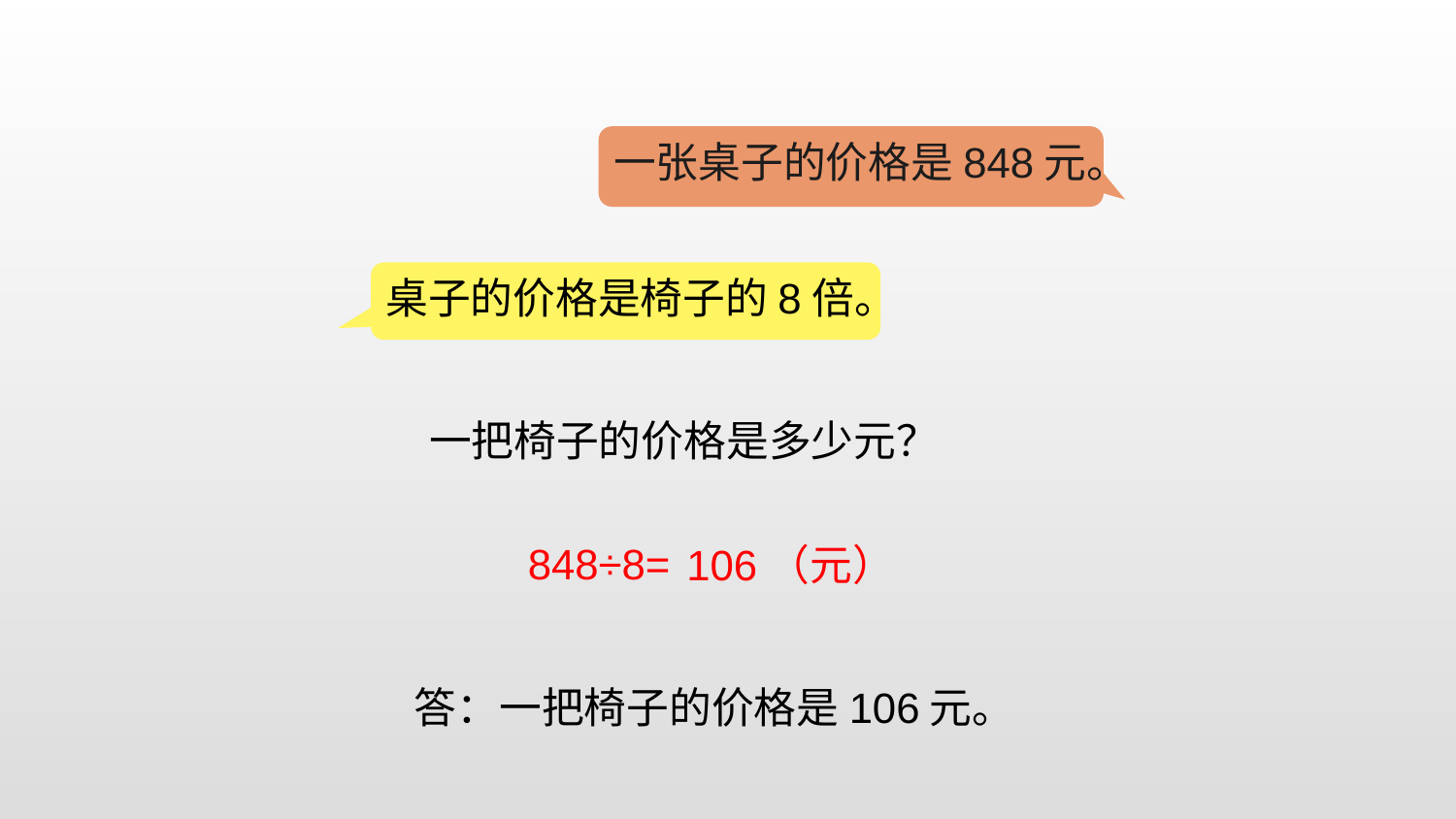

一张桌子的价格是848元。

桌子的价格是椅子的8倍。
一把椅子的价格是多少元？
848÷8=
106（元）
答：一把椅子的价格是106元。